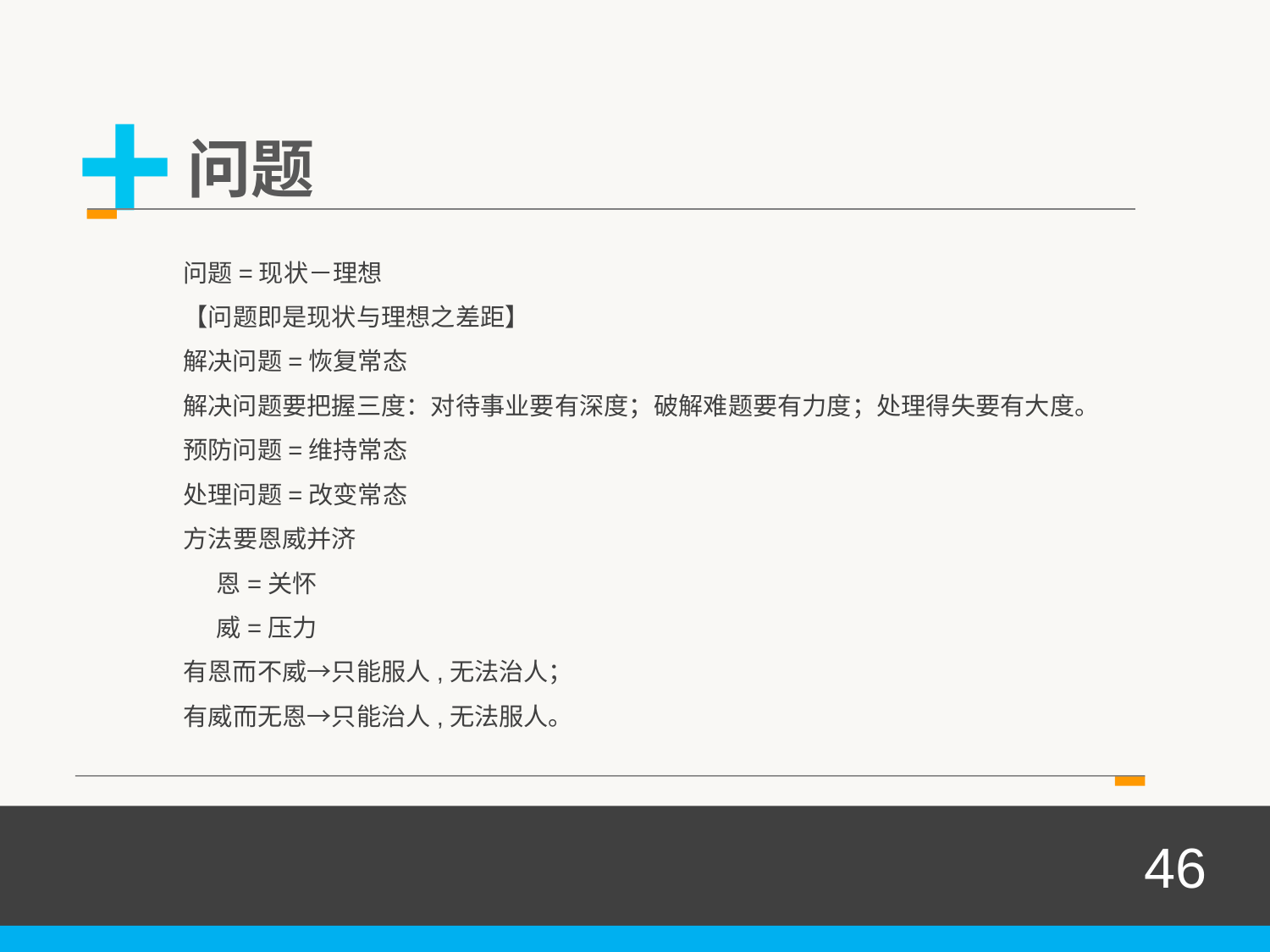

+
问题

问题=现状－理想
【问题即是现状与理想之差距】
解决问题=恢复常态
解决问题要把握三度：对待事业要有深度；破解难题要有力度；处理得失要有大度。
预防问题=维持常态
处理问题=改变常态
方法要恩威并济
     恩=关怀
     威=压力
有恩而不威→只能服人,无法治人；
有威而无恩→只能治人,无法服人。

46